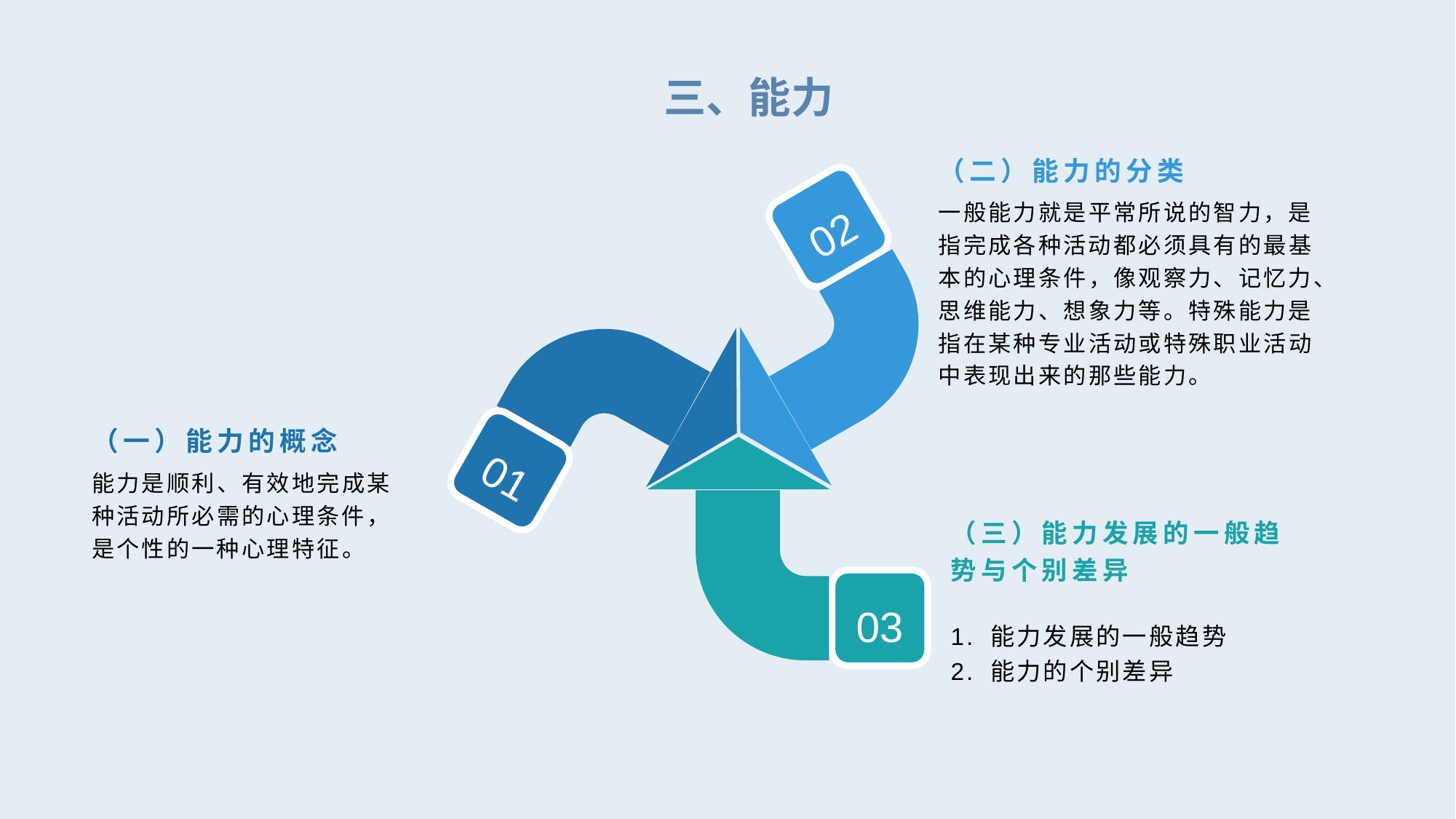

三、能力
（二）能力的分类
02
一般能力就是平常所说的智力，是指完成各种活动都必须具有的最基本的心理条件，像观察力、记忆力、思维能力、想象力等。特殊能力是指在某种专业活动或特殊职业活动中表现出来的那些能力。

（一）能力的概念
01

能力是顺利、有效地完成某种活动所必需的心理条件，是个性的一种心理特征。

（三）能力发展的一般趋势与个别差异
03
1. 能力发展的一般趋势
2. 能力的个别差异